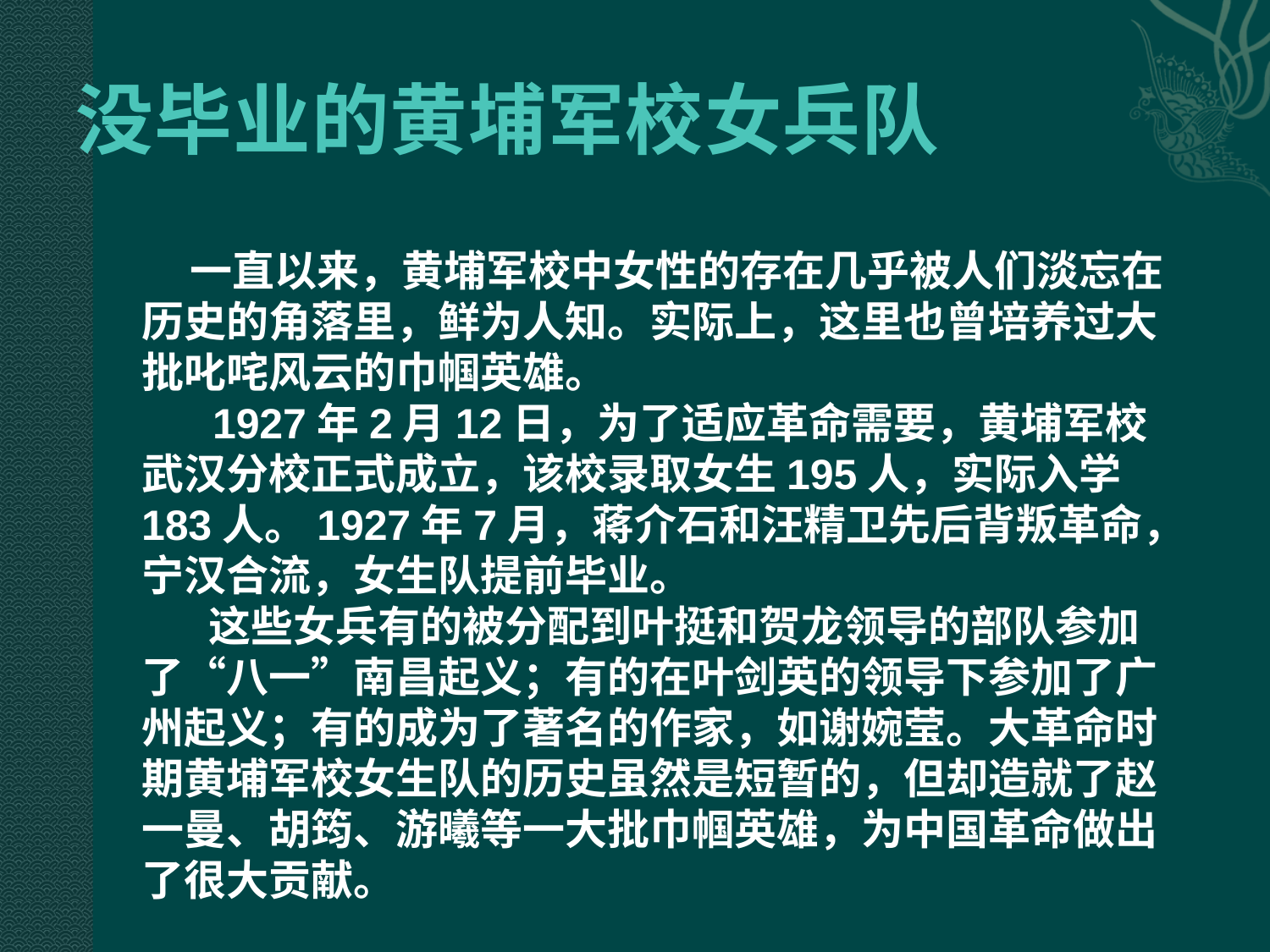

没毕业的黄埔军校女兵队
    一直以来，黄埔军校中女性的存在几乎被人们淡忘在历史的角落里，鲜为人知。实际上，这里也曾培养过大批叱咤风云的巾帼英雄。
      1927年2月12日，为了适应革命需要，黄埔军校武汉分校正式成立，该校录取女生195人，实际入学183人。1927年7月，蒋介石和汪精卫先后背叛革命，宁汉合流，女生队提前毕业。
      这些女兵有的被分配到叶挺和贺龙领导的部队参加了“八一”南昌起义；有的在叶剑英的领导下参加了广州起义；有的成为了著名的作家，如谢婉莹。大革命时期黄埔军校女生队的历史虽然是短暂的，但却造就了赵一曼、胡筠、游曦等一大批巾帼英雄，为中国革命做出了很大贡献。